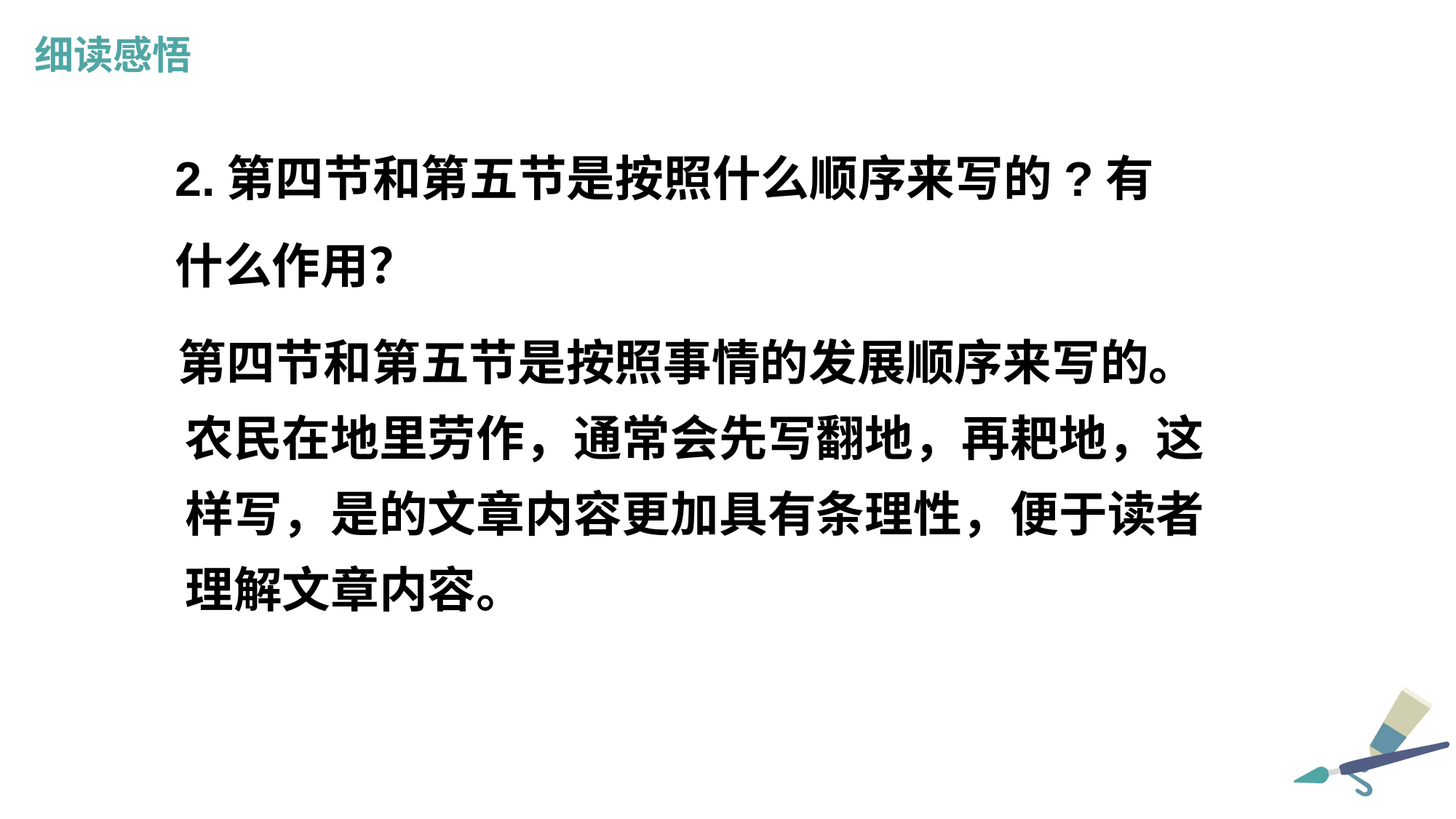

细读感悟
2.第四节和第五节是按照什么顺序来写的?有什么作用？
  第四节和第五节是按照事情的发展顺序来写的。农民在地里劳作，通常会先写翻地，再耙地，这样写，是的文章内容更加具有条理性，便于读者理解文章内容。